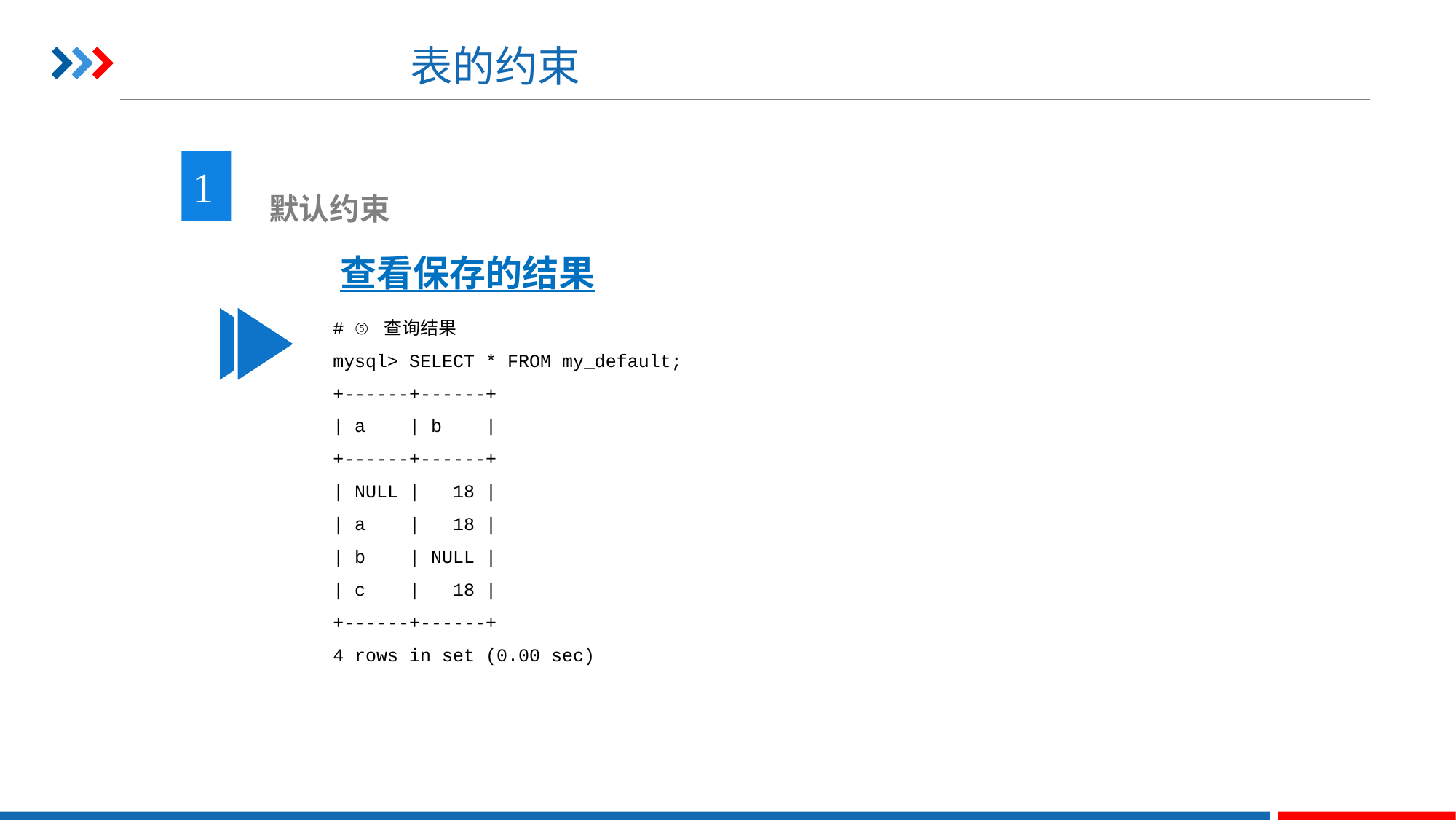

# 表的约束

1
  默认约束
查看保存的结果
# ⑤ 查询结果
mysql> SELECT * FROM my_default;
+------+------+
| a    | b    |
+------+------+
| NULL |   18 |
| a    |   18 |
| b    | NULL |
| c    |   18 |
+------+------+
4 rows in set (0.00 sec)